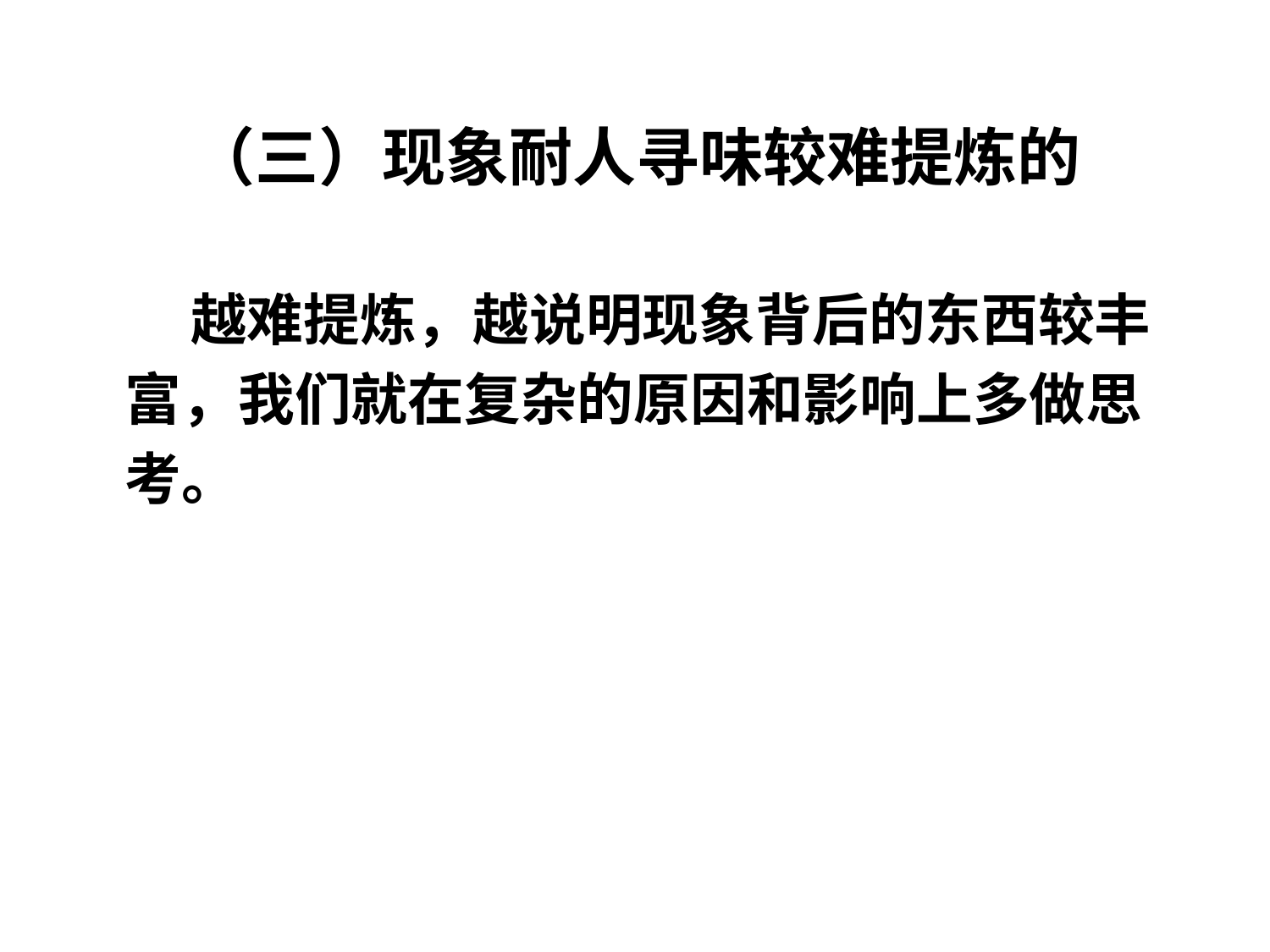

# （三）现象耐人寻味较难提炼的
    越难提炼，越说明现象背后的东西较丰富，我们就在复杂的原因和影响上多做思考。